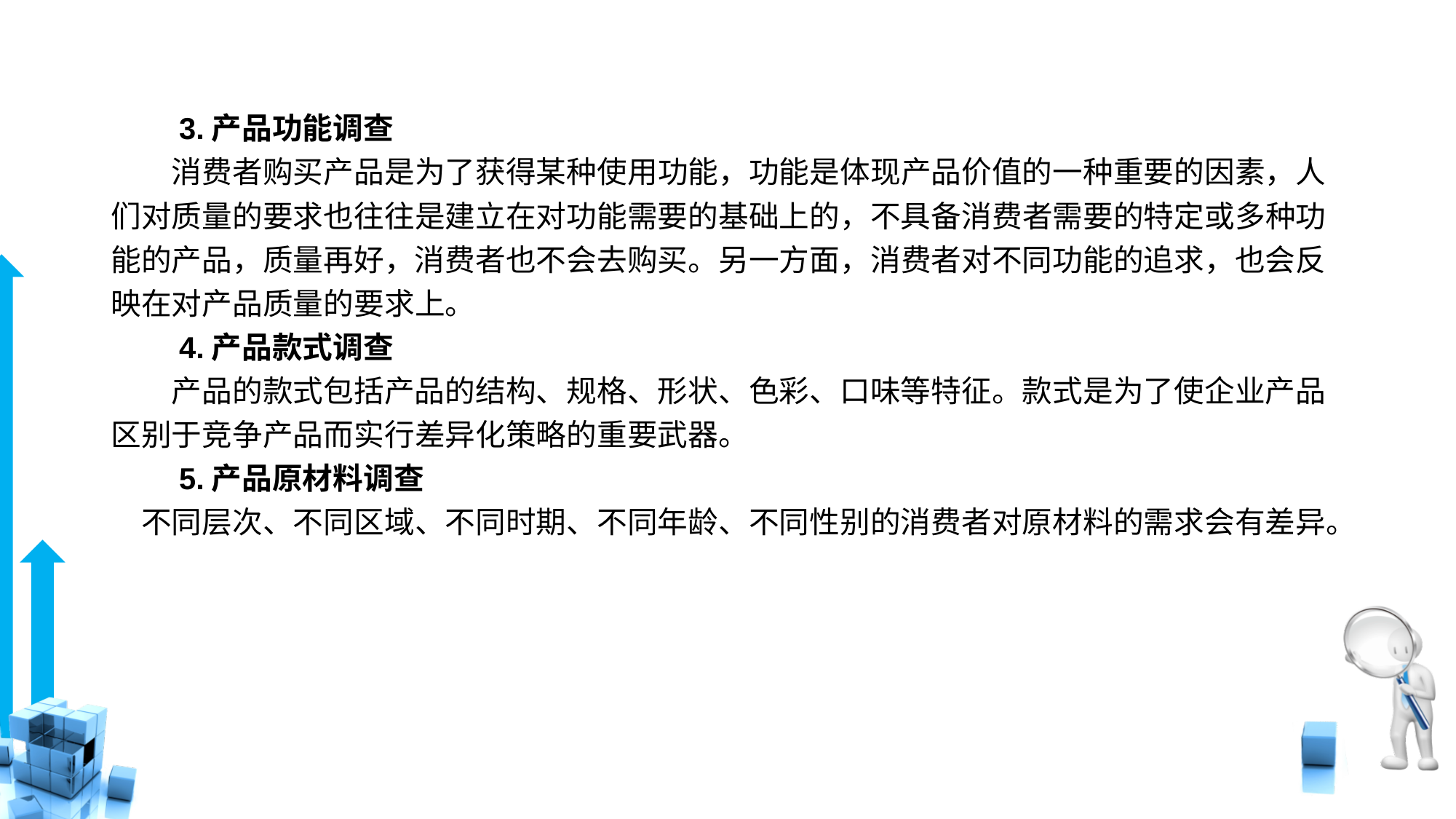

# 3.产品功能调查
　　消费者购买产品是为了获得某种使用功能，功能是体现产品价值的一种重要的因素，人们对质量的要求也往往是建立在对功能需要的基础上的，不具备消费者需要的特定或多种功能的产品，质量再好，消费者也不会去购买。另一方面，消费者对不同功能的追求，也会反映在对产品质量的要求上。
　　4.产品款式调查
　　产品的款式包括产品的结构、规格、形状、色彩、口味等特征。款式是为了使企业产品区别于竞争产品而实行差异化策略的重要武器。
　　5.产品原材料调查
　不同层次、不同区域、不同时期、不同年龄、不同性别的消费者对原材料的需求会有差异。